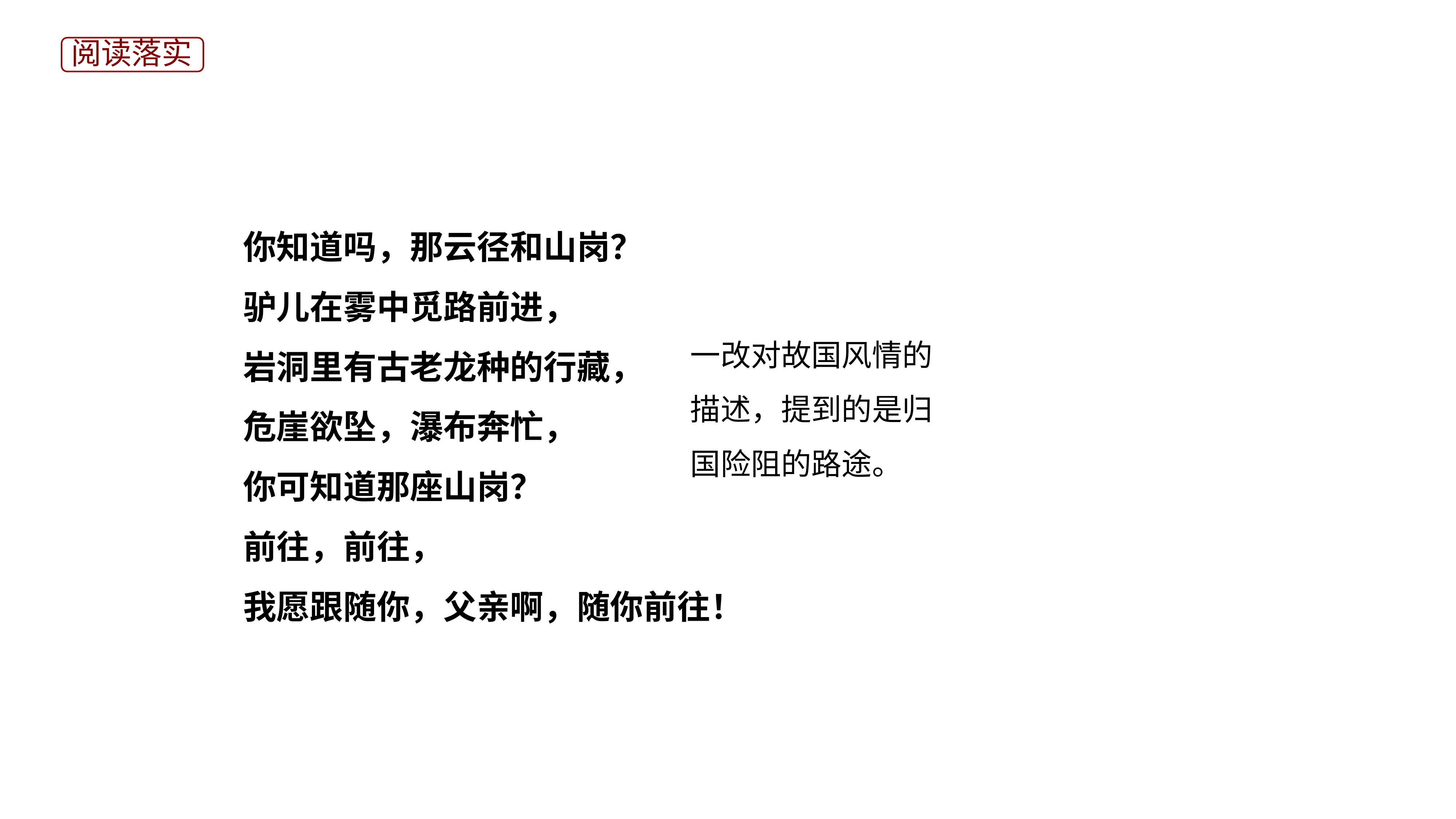

阅读落实

你知道吗，那云径和山岗？
驴儿在雾中觅路前进，
岩洞里有古老龙种的行藏，
危崖欲坠，瀑布奔忙，
你可知道那座山岗？
前往，前往，
我愿跟随你，父亲啊，随你前往！
一改对故国风情的描述，提到的是归国险阻的路途。